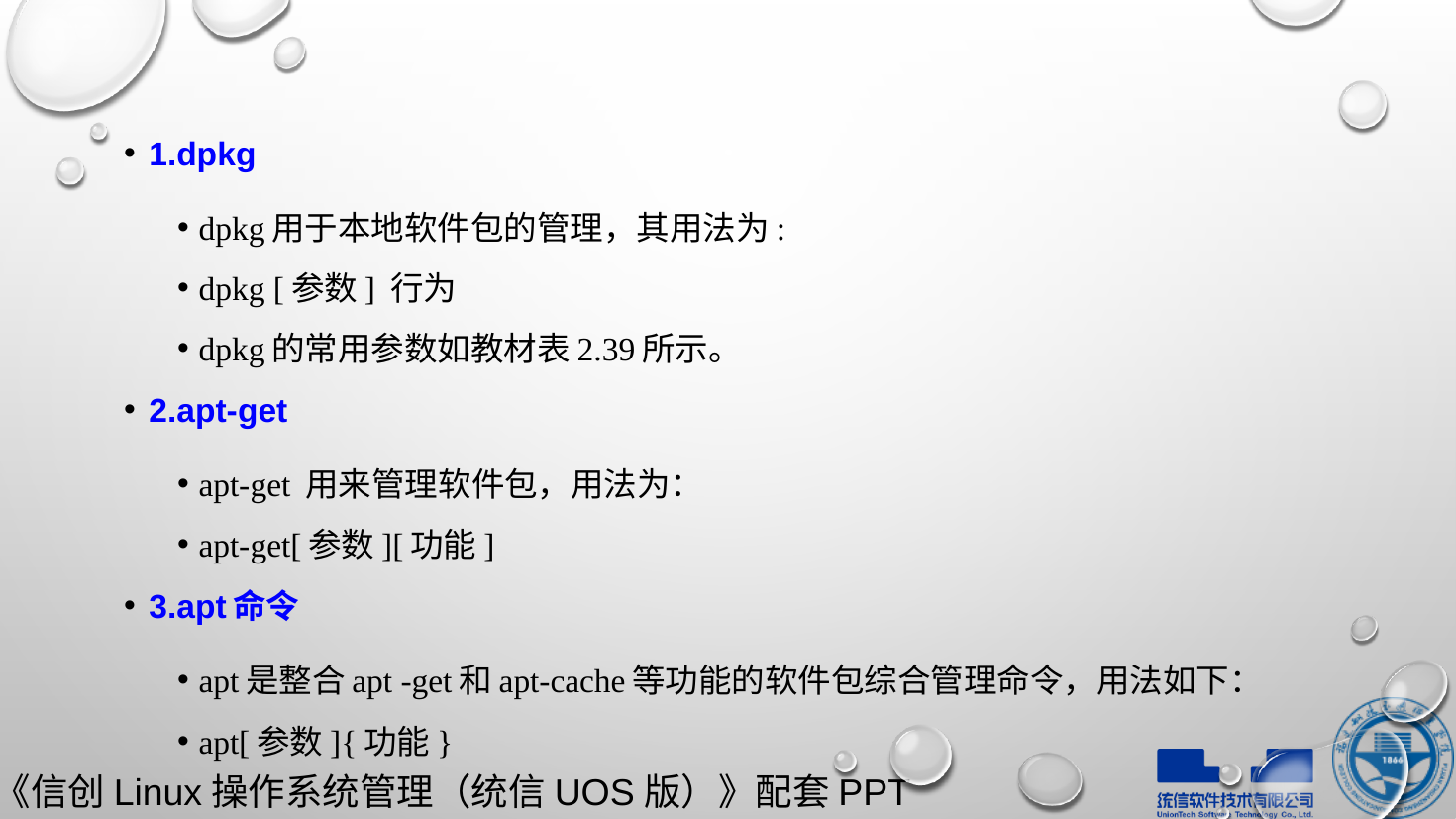

1.dpkg
dpkg用于本地软件包的管理，其用法为:
dpkg [参数] 行为
dpkg的常用参数如教材表2.39所示。
2.apt-get
apt-get 用来管理软件包，用法为：
apt-get[参数][功能]
3.apt命令
apt是整合apt -get和apt-cache等功能的软件包综合管理命令，用法如下：
apt[参数]{功能}